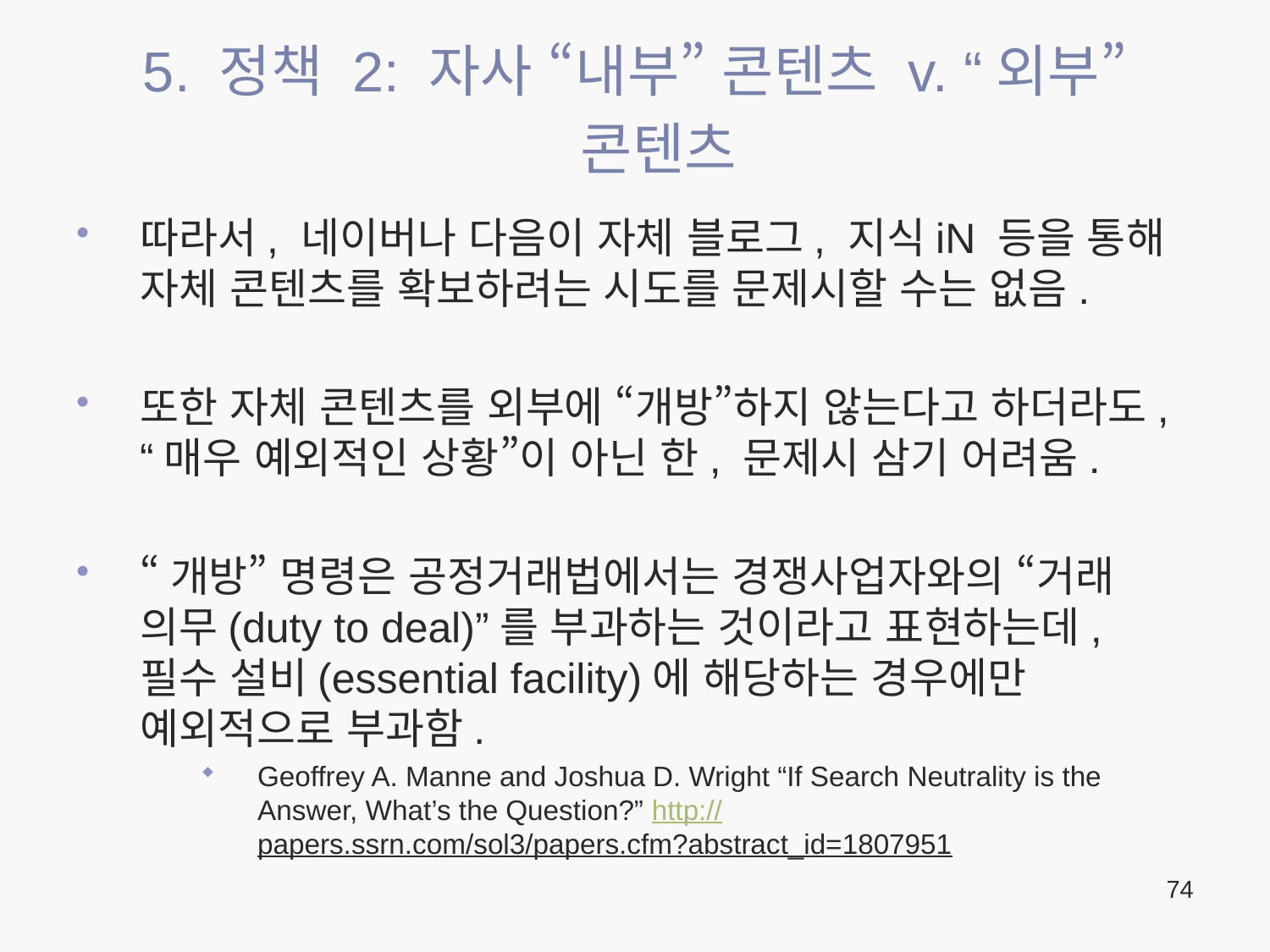

# 5. 정책 2: 자사 “내부” 콘텐츠 v. “외부” 콘텐츠
따라서, 네이버나 다음이 자체 블로그, 지식iN 등을 통해 자체 콘텐츠를 확보하려는 시도를 문제시할 수는 없음.

또한 자체 콘텐츠를 외부에 “개방”하지 않는다고 하더라도, “매우 예외적인 상황”이 아닌 한, 문제시 삼기 어려움.

“개방” 명령은 공정거래법에서는 경쟁사업자와의 “거래 의무(duty to deal)”를 부과하는 것이라고 표현하는데, 필수 설비(essential facility)에 해당하는 경우에만 예외적으로 부과함.
Geoffrey A. Manne and Joshua D. Wright “If Search Neutrality is the Answer, What’s the Question?” http://papers.ssrn.com/sol3/papers.cfm?abstract_id=1807951

74